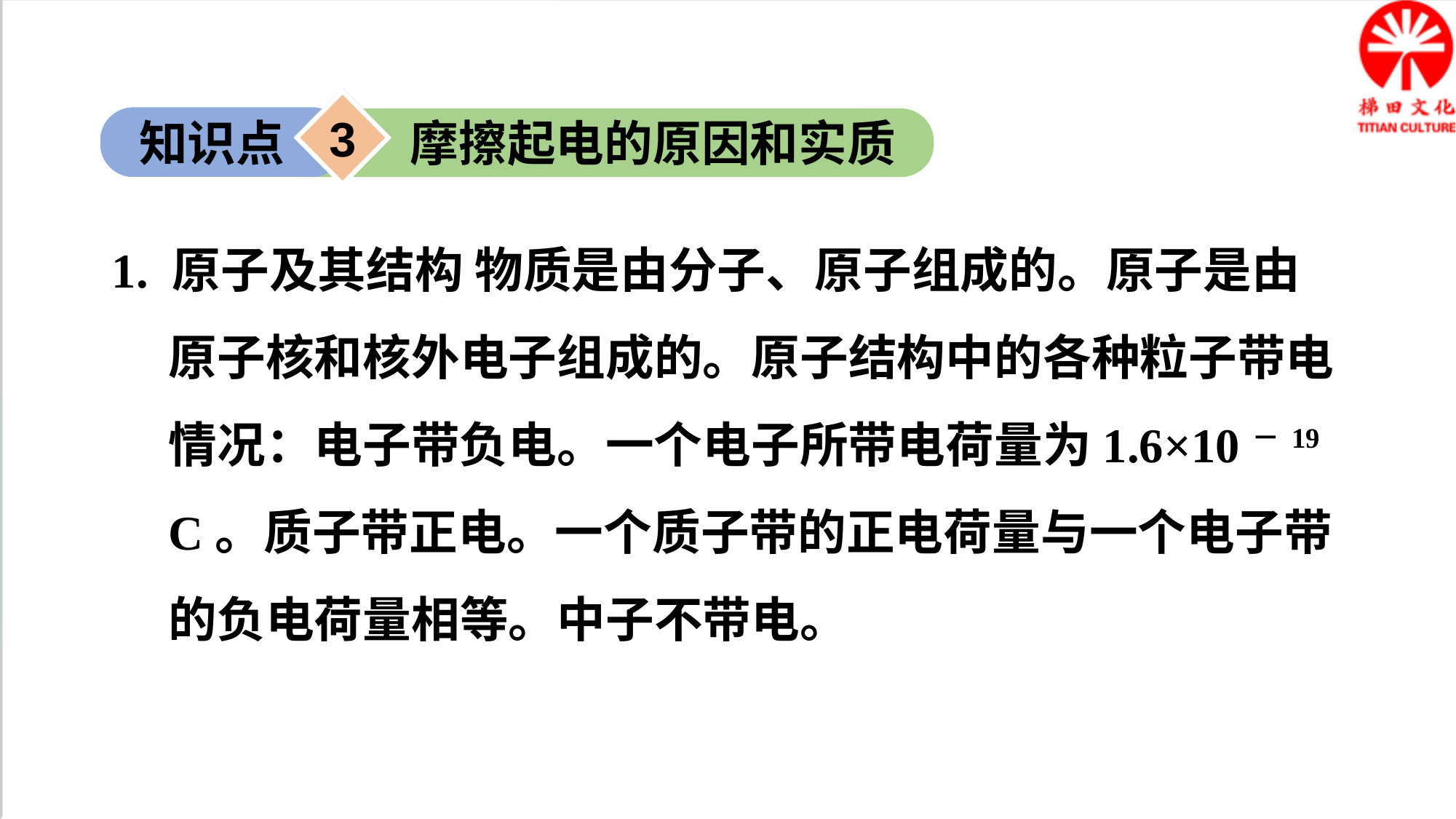

3
知识点
摩擦起电的原因和实质

1. 原子及其结构 物质是由分子、原子组成的。原子是由原子核和核外电子组成的。原子结构中的各种粒子带电情况：电子带负电。一个电子所带电荷量为1.6×10－19 C。质子带正电。一个质子带的正电荷量与一个电子带的负电荷量相等。中子不带电。